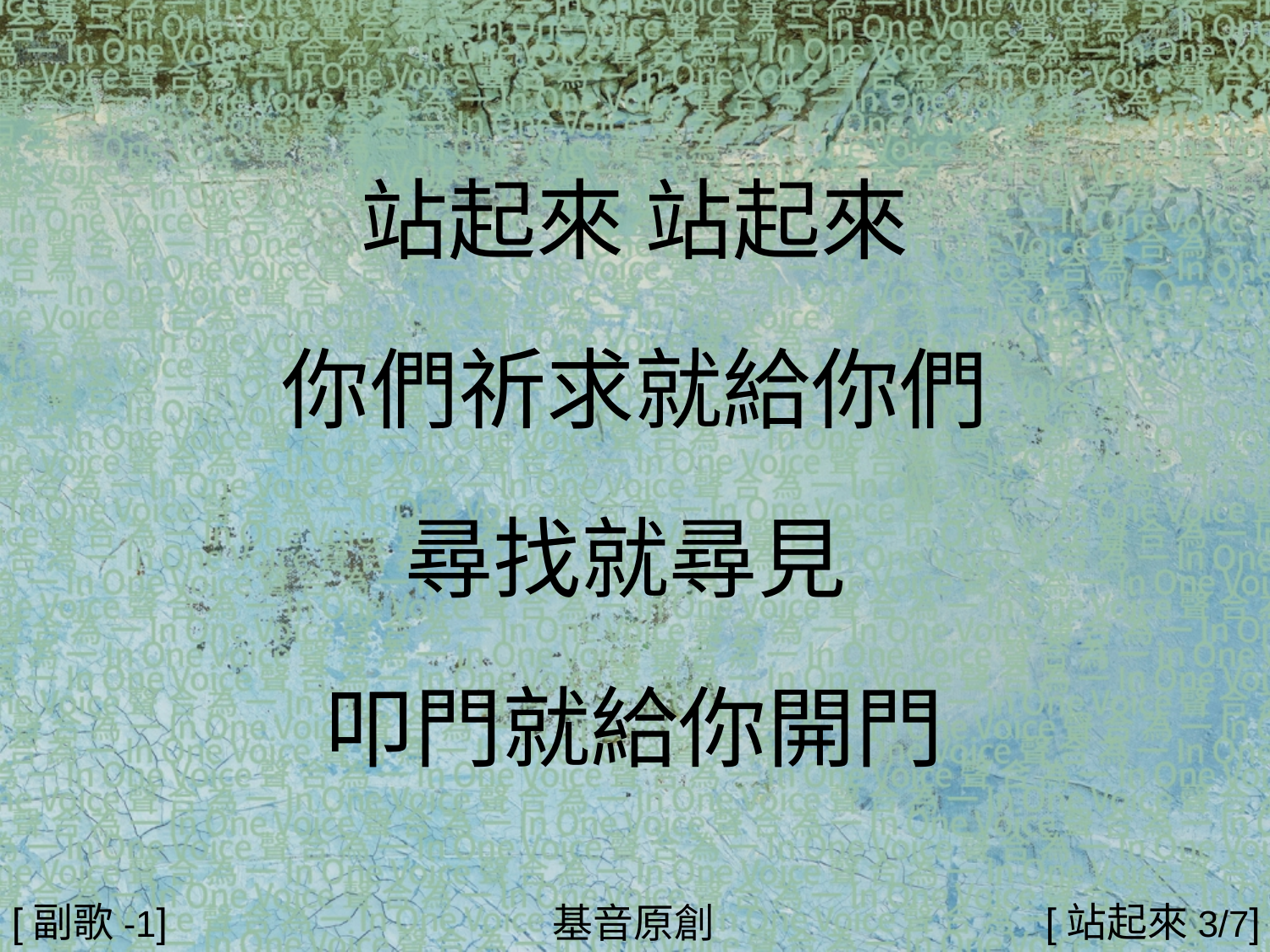

站起來 站起來

你們祈求就給你們

尋找就尋見

叩門就給你開門
#

[副歌-1]
[站起來3/7]
基音原創